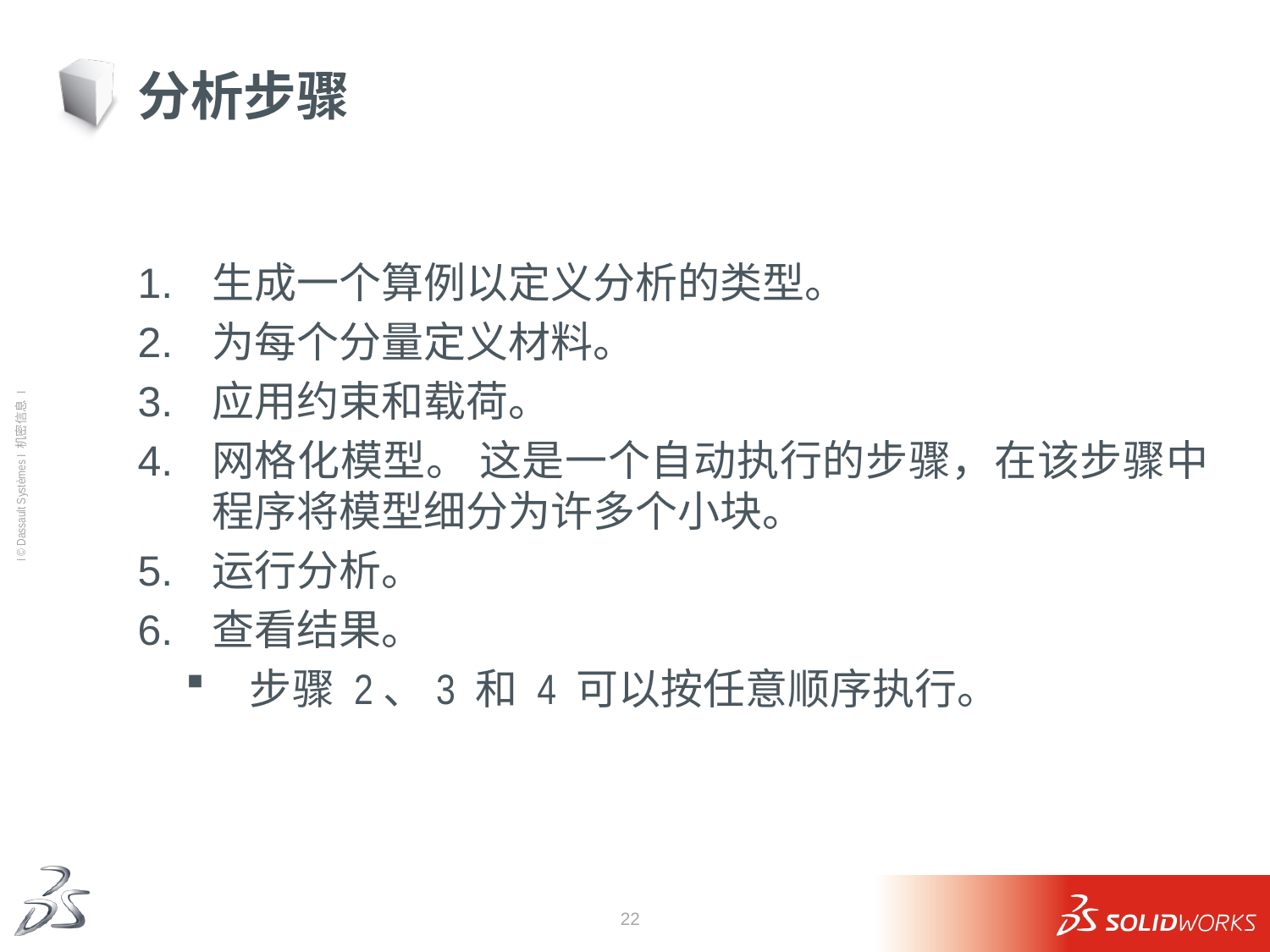

# 分析步骤
生成一个算例以定义分析的类型。
为每个分量定义材料。
应用约束和载荷。
网格化模型。 这是一个自动执行的步骤，在该步骤中程序将模型细分为许多个小块。
运行分析。
查看结果。
步骤 2、3 和 4 可以按任意顺序执行。